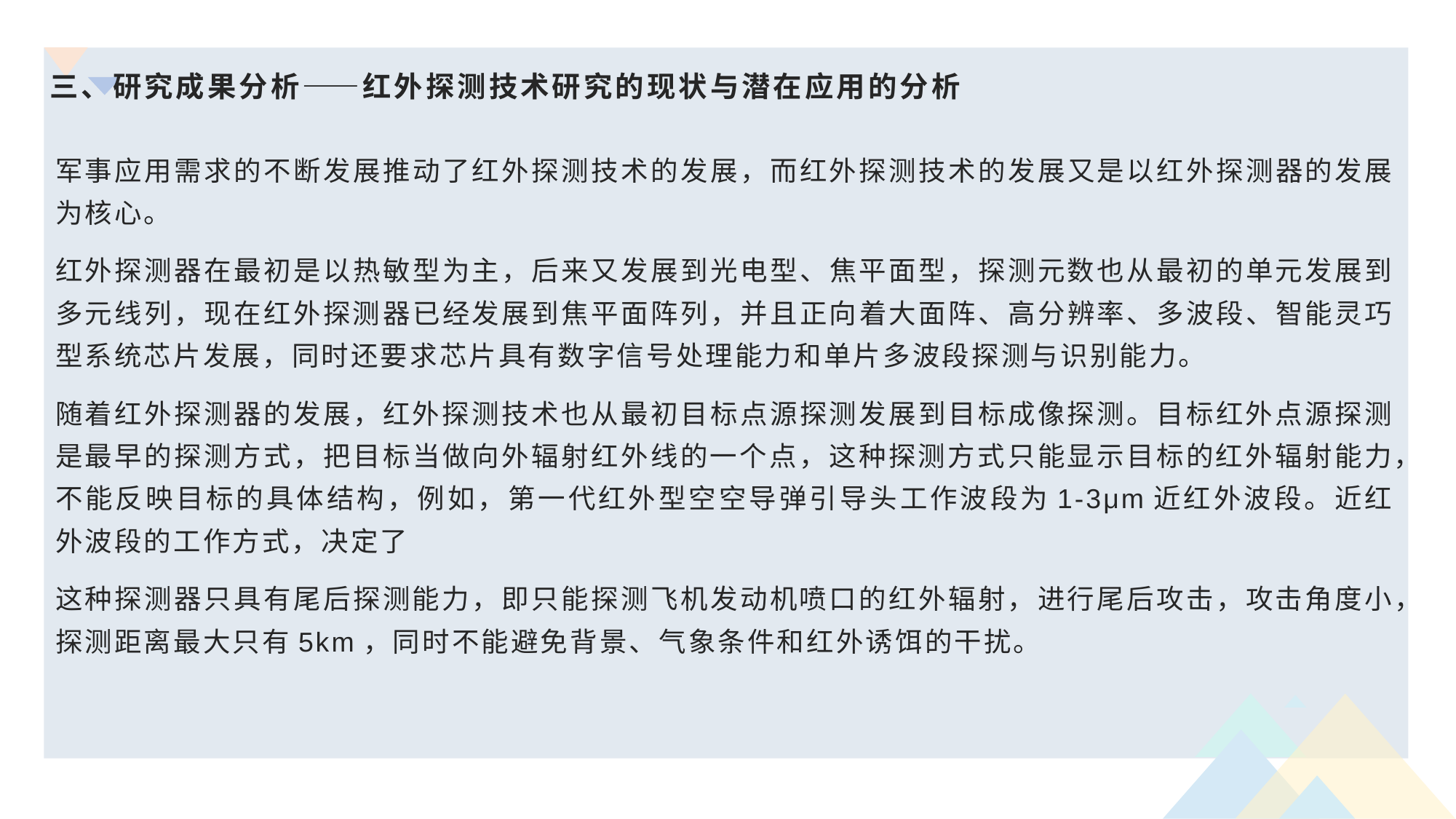

# 三、研究成果分析——红外探测技术研究的现状与潜在应用的分析
军事应用需求的不断发展推动了红外探测技术的发展，而红外探测技术的发展又是以红外探测器的发展为核心。
红外探测器在最初是以热敏型为主，后来又发展到光电型、焦平面型，探测元数也从最初的单元发展到多元线列，现在红外探测器已经发展到焦平面阵列，并且正向着大面阵、高分辨率、多波段、智能灵巧型系统芯片发展，同时还要求芯片具有数字信号处理能力和单片多波段探测与识别能力。
随着红外探测器的发展，红外探测技术也从最初目标点源探测发展到目标成像探测。目标红外点源探测是最早的探测方式，把目标当做向外辐射红外线的一个点，这种探测方式只能显示目标的红外辐射能力，不能反映目标的具体结构，例如，第一代红外型空空导弹引导头工作波段为1-3μm近红外波段。近红外波段的工作方式，决定了
这种探测器只具有尾后探测能力，即只能探测飞机发动机喷口的红外辐射，进行尾后攻击，攻击角度小，探测距离最大只有5km，同时不能避免背景、气象条件和红外诱饵的干扰。